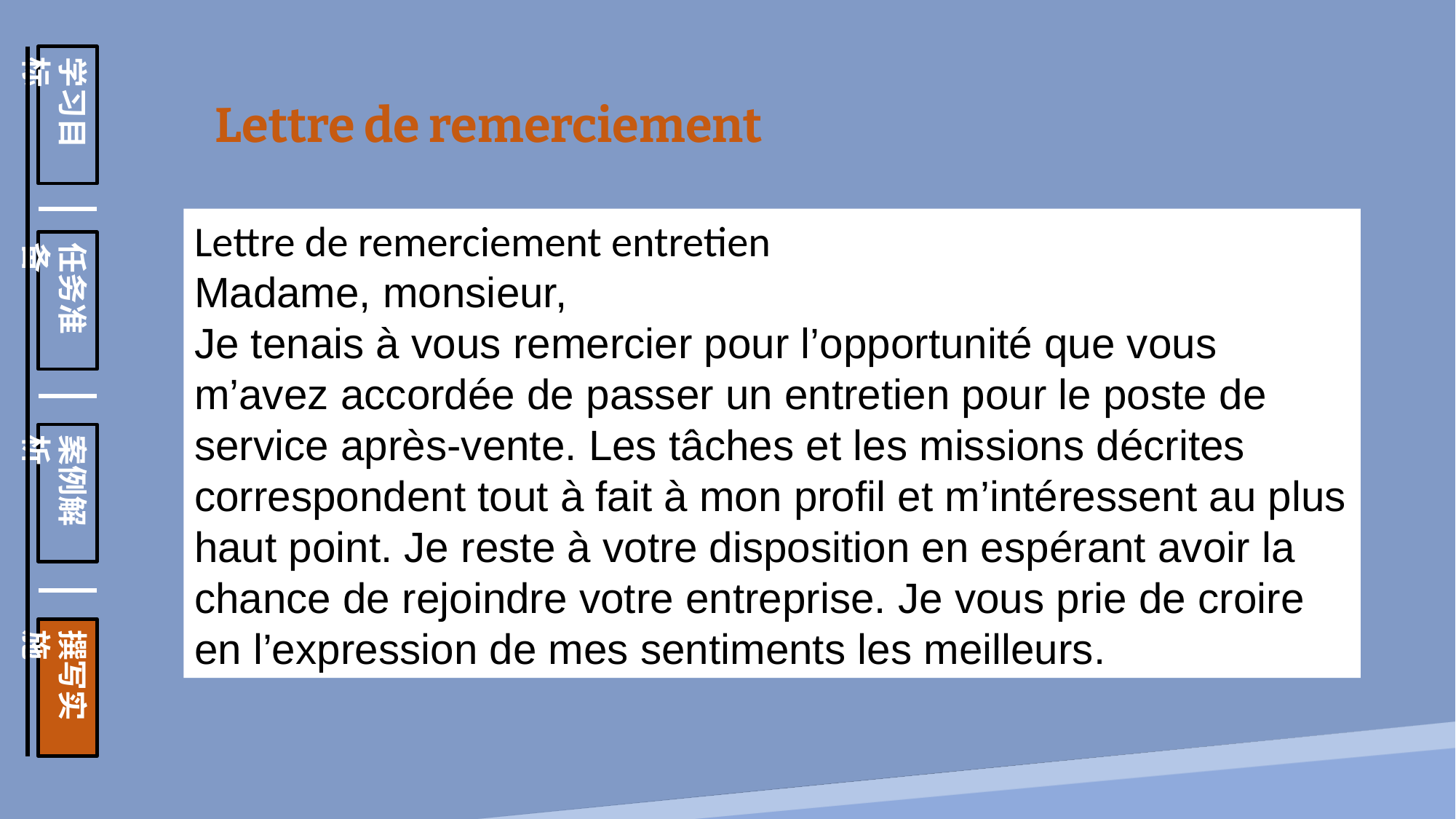

学习目标
任务准备
案例解析
撰写实施
Lettre de remerciement
Lettre de remerciement entretien
Madame, monsieur,
Je tenais à vous remercier pour l’opportunité que vous m’avez accordée de passer un entretien pour le poste de service après-vente. Les tâches et les missions décrites correspondent tout à fait à mon profil et m’intéressent au plus haut point. Je reste à votre disposition en espérant avoir la chance de rejoindre votre entreprise. Je vous prie de croire en l’expression de mes sentiments les meilleurs.